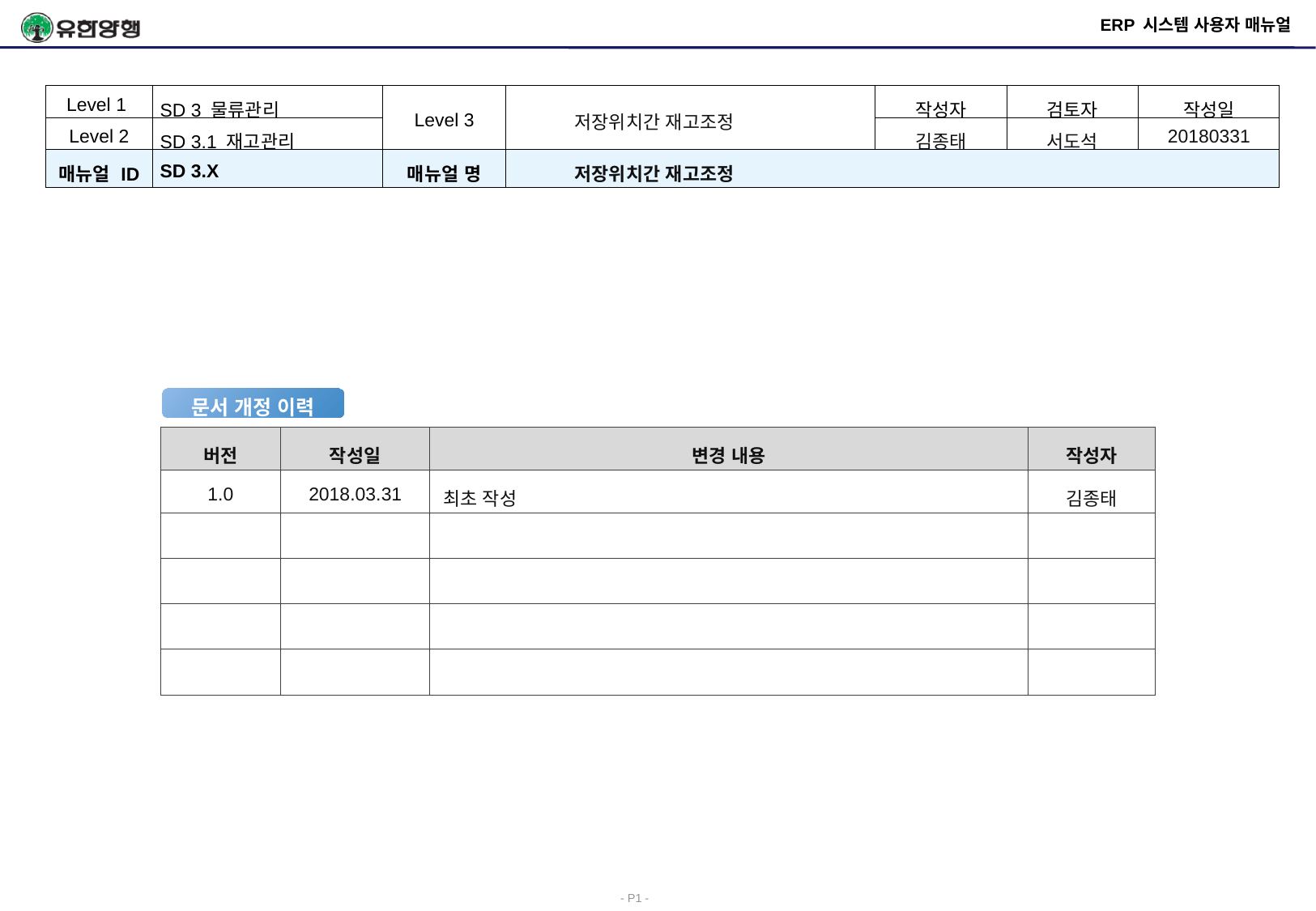

# ERP 시스템 사용자 매뉴얼
| Level 1 | SD 3 물류관리 | Level 3 | 저장위치간 재고조정 | 작성자 | 검토자 | 작성일 |
| --- | --- | --- | --- | --- | --- | --- |
| Level 2 | SD 3.1 재고관리 |  |  | 김종태 | 서도석 | 20180331 |
| 매뉴얼 ID | SD 3.X | 매뉴얼 명 | 저장위치간 재고조정 |  |  |  |
문서 개정 이력
| 버전 | 작성일 | 변경 내용 | 작성자 |
| --- | --- | --- | --- |
| 1.0 | 2018.03.31 | 최초 작성 | 김종태 |
|  |  |  |  |
|  |  |  |  |
|  |  |  |  |
|  |  |  |  |